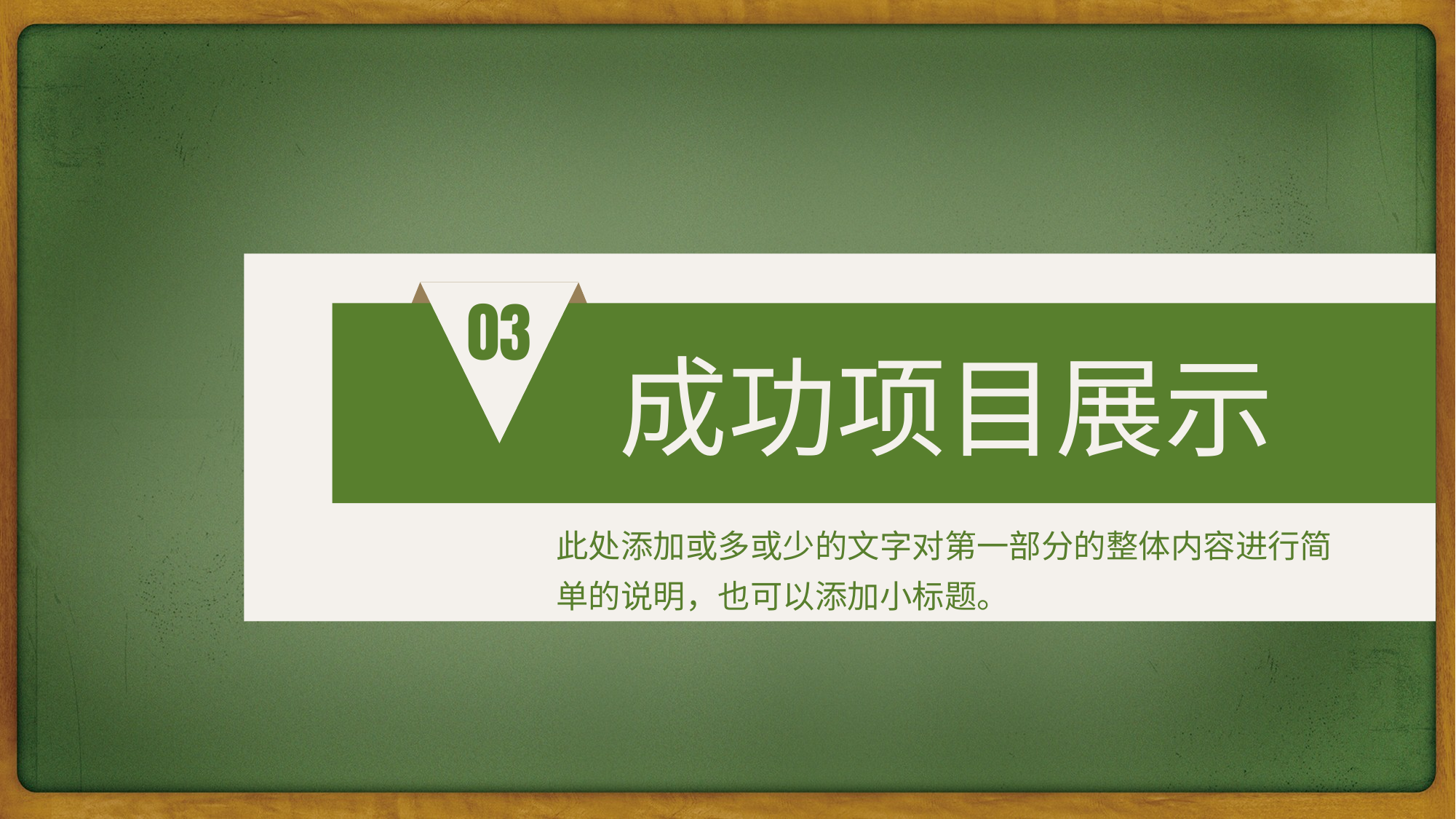

03

成功项目展示
此处添加或多或少的文字对第一部分的整体内容进行简单的说明，也可以添加小标题。